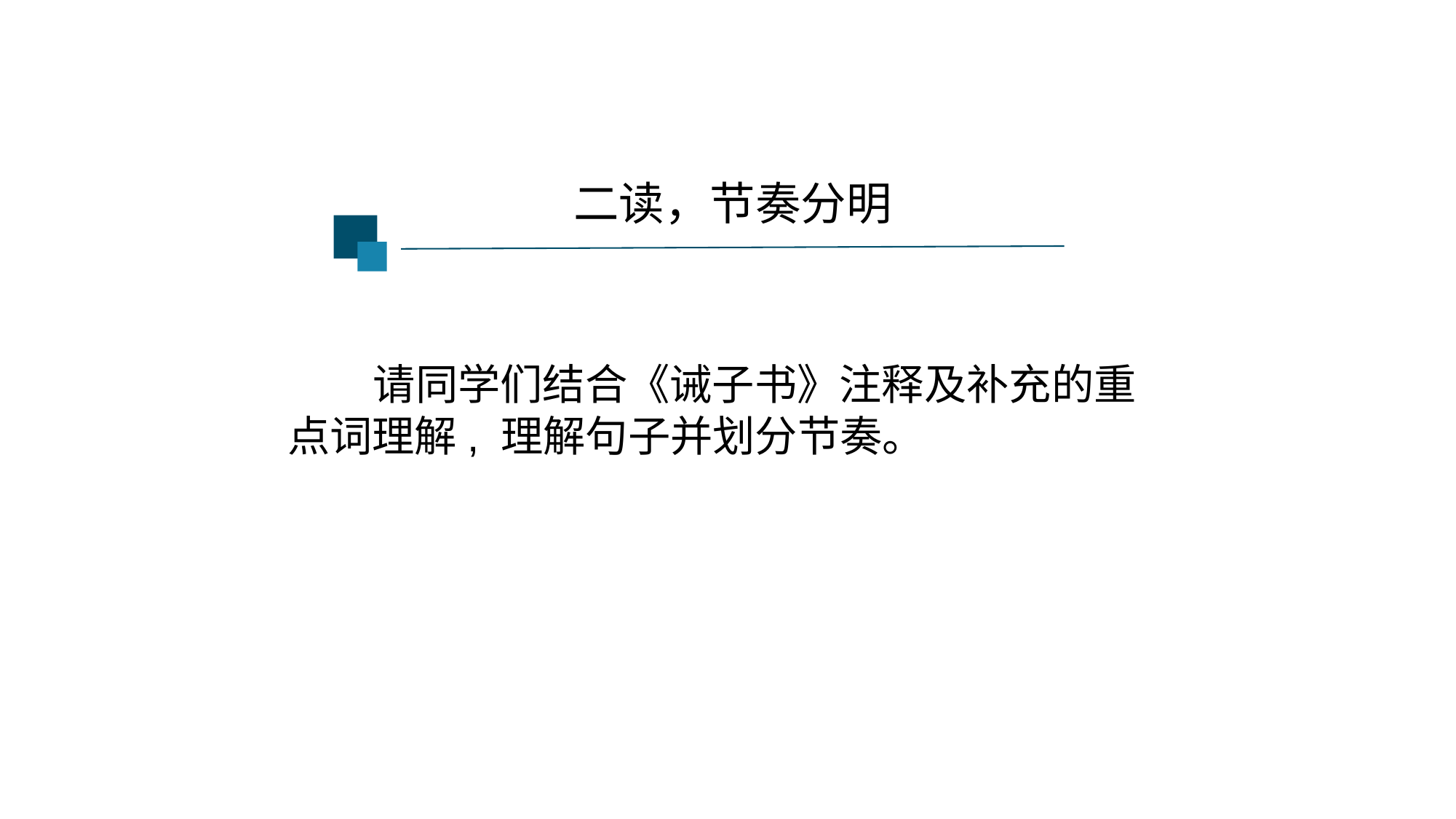

二读，节奏分明

        请同学们结合《诫子书》注释及补充的重点词理解, 理解句子并划分节奏。